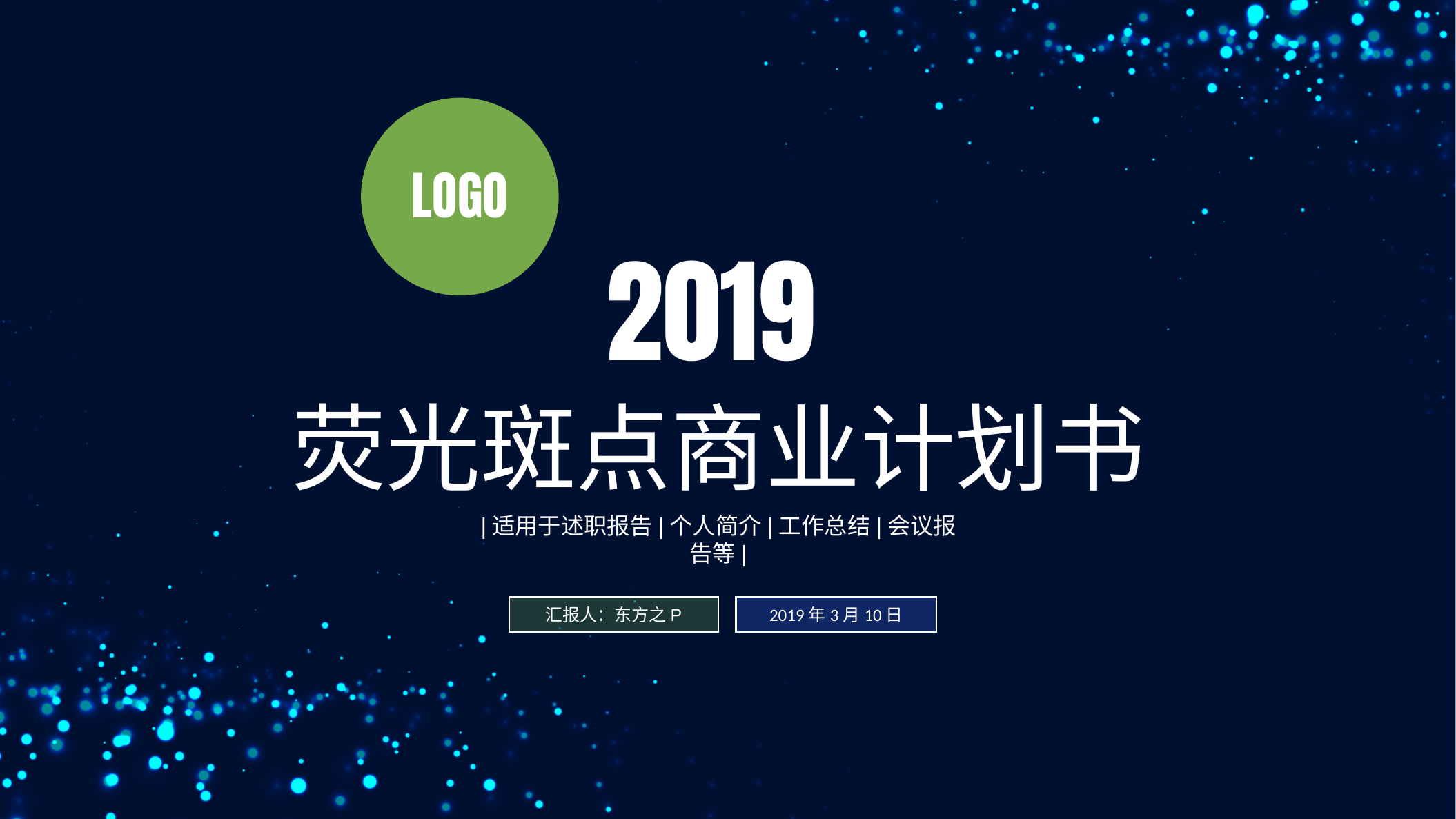

LOGO
2019
荧光斑点商业计划书
|适用于述职报告|个人简介|工作总结|会议报告等|
汇报人：东方之P
2019年3月10日